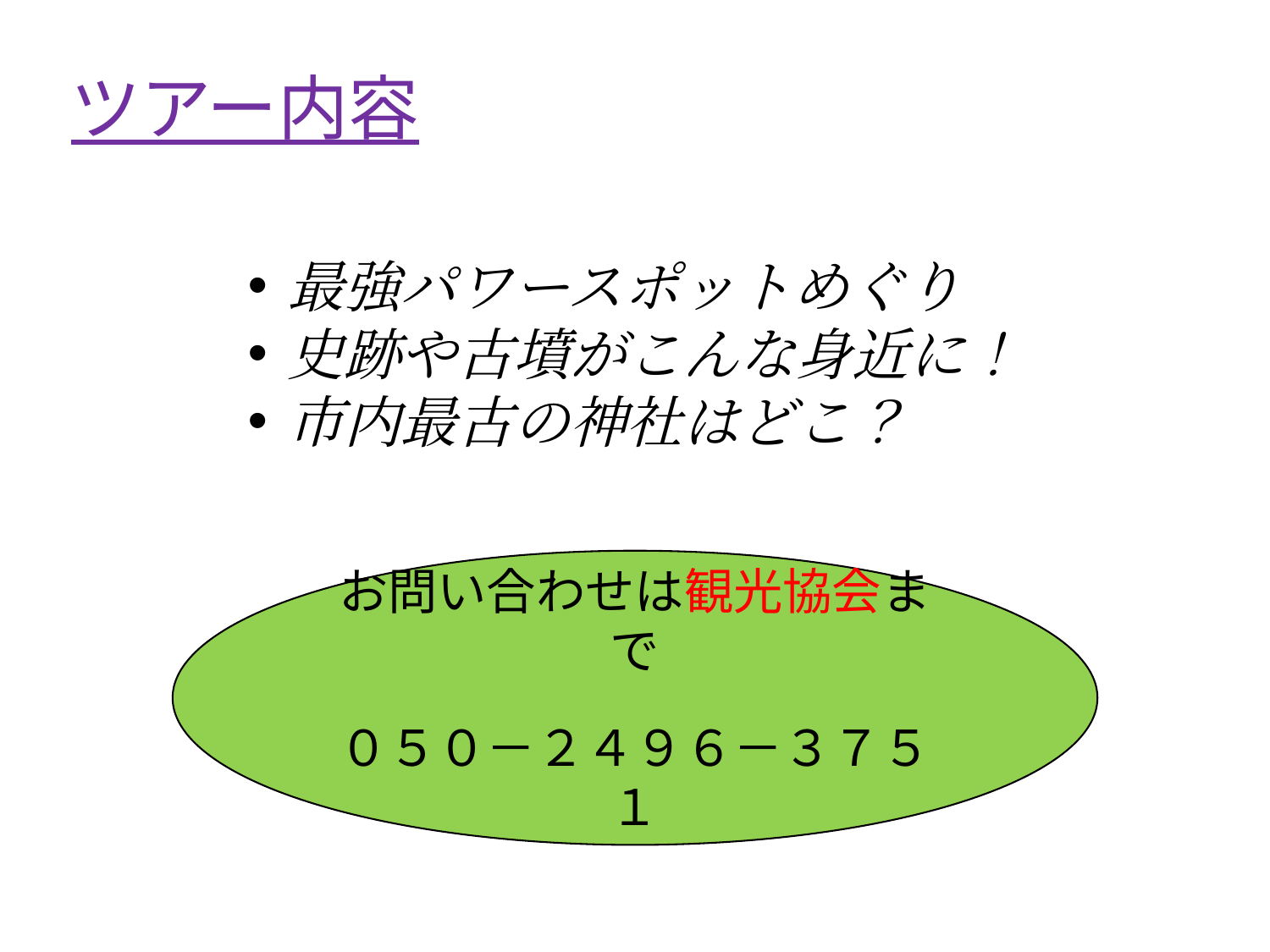

ツアー内容
最強パワースポットめぐり
史跡や古墳がこんな身近に！
市内最古の神社はどこ？
お問い合わせは観光協会まで

０５０－２４９６－３７５１